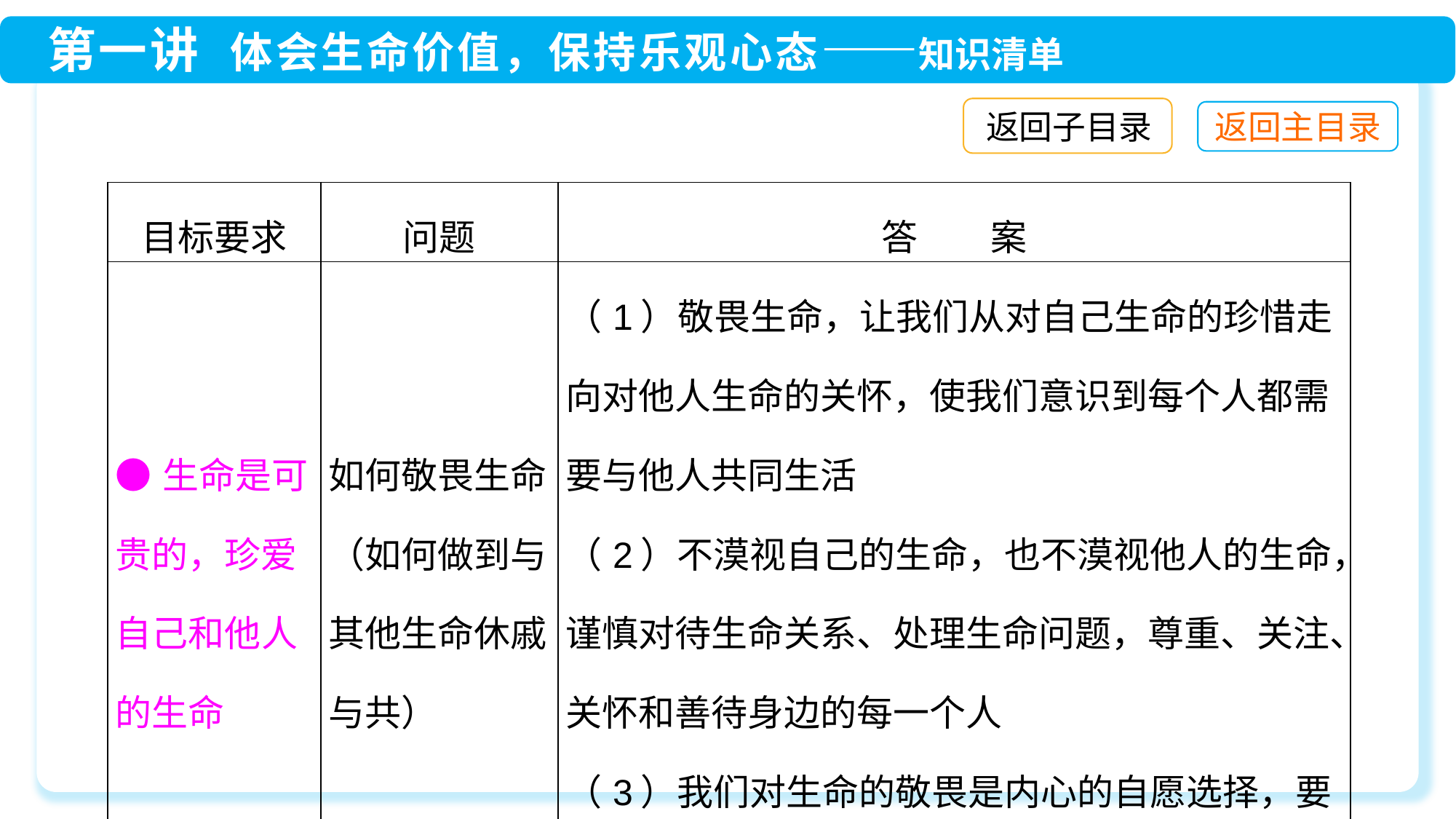

返回子目录
| 目标要求 | 问题 | 答　　案 |
| --- | --- | --- |
| ●生命是可贵的，珍爱自己和他人的生命 | 如何敬畏生命（如何做到与其他生命休戚与共） | （1）敬畏生命，让我们从对自己生命的珍惜走向对他人生命的关怀，使我们意识到每个人都需要与他人共同生活 （2）不漠视自己的生命，也不漠视他人的生命，谨慎对待生命关系、处理生命问题，尊重、关注、关怀和善待身边的每一个人 （3）我们对生命的敬畏是内心的自愿选择，要与周围的生命休戚与共，走向道德的生活 |